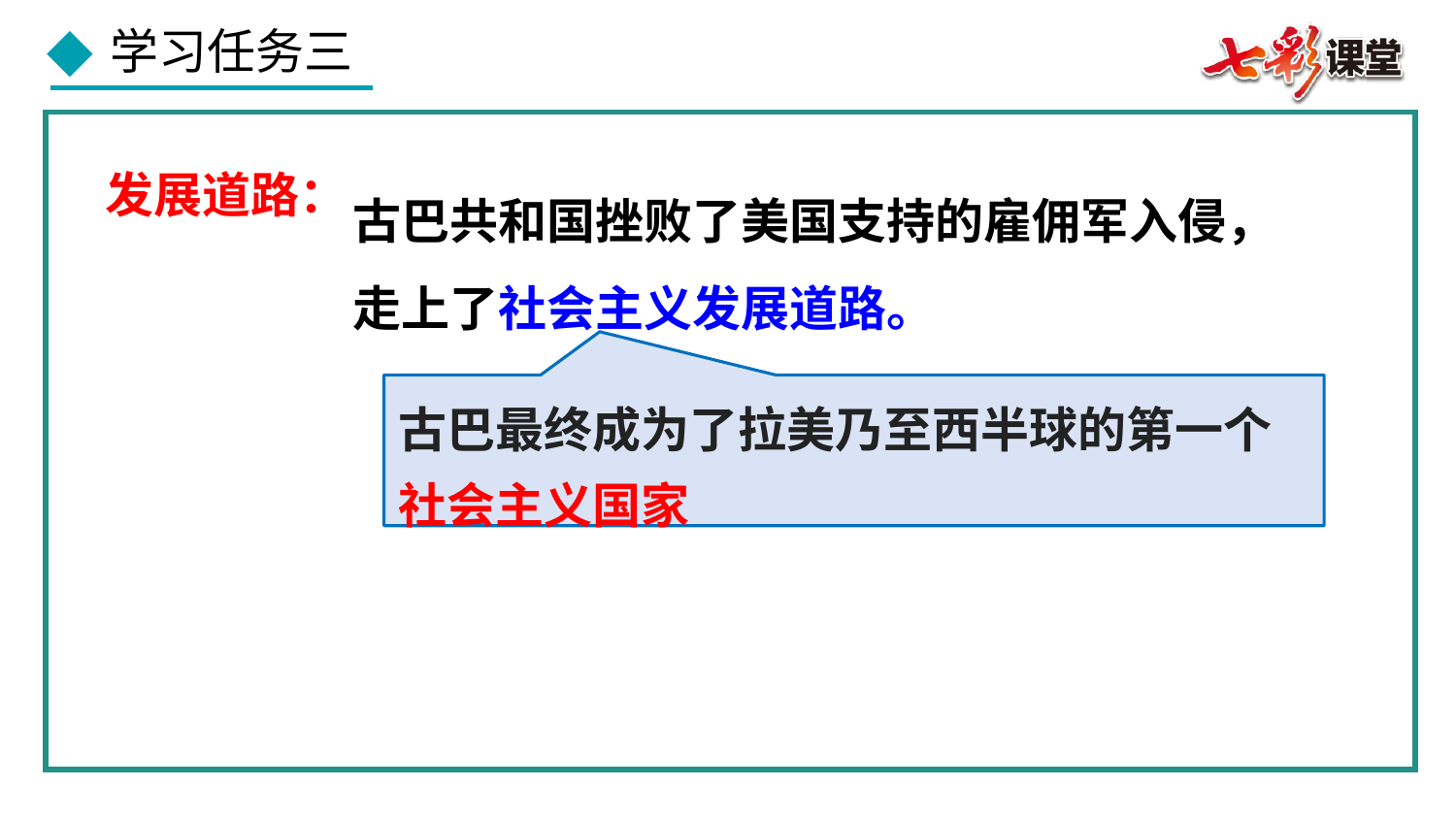

古巴共和国挫败了美国支持的雇佣军入侵，走上了社会主义发展道路。
发展道路：
古巴最终成为了拉美乃至西半球的第一个社会主义国家